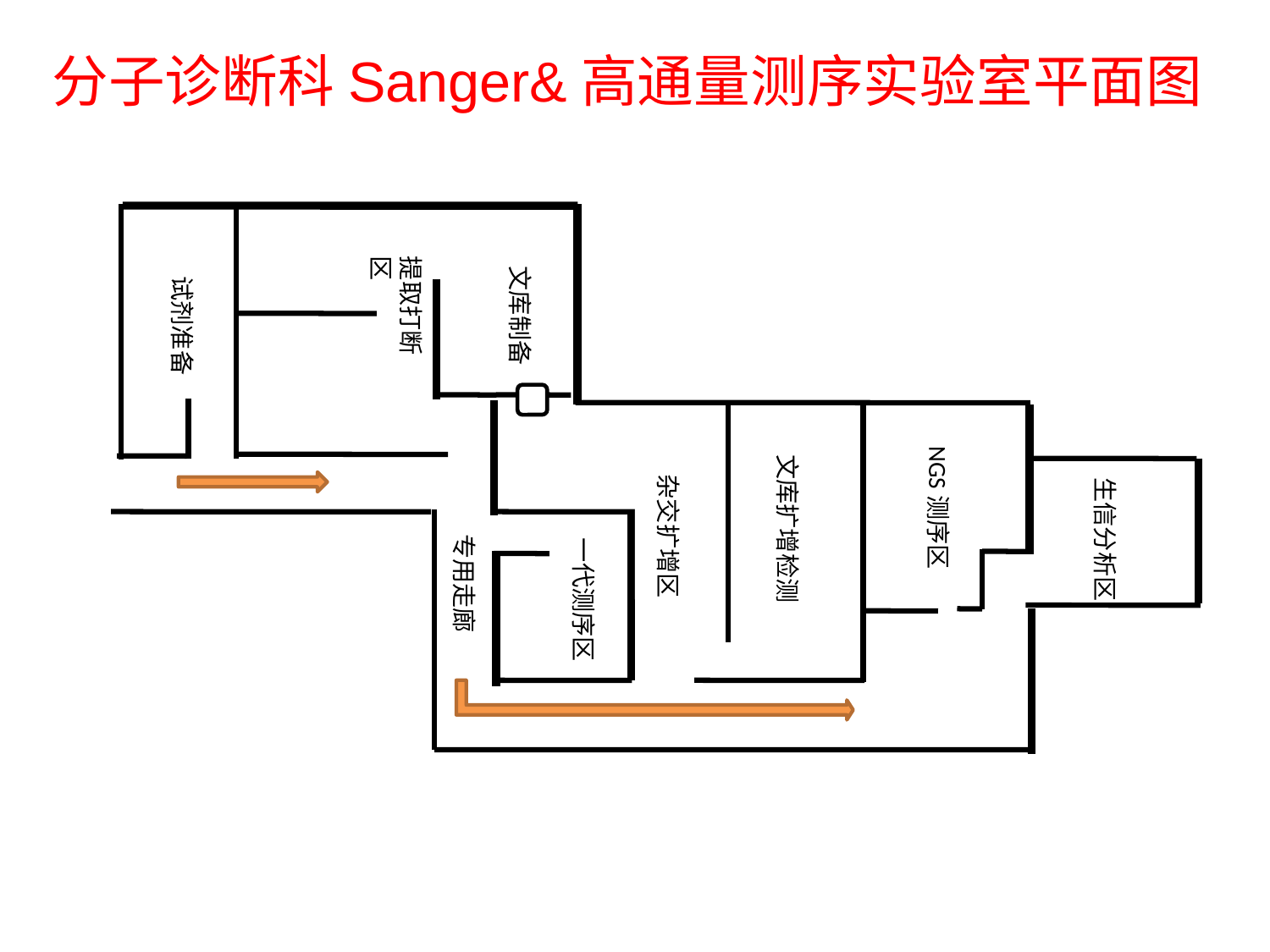

分子诊断科Sanger&高通量测序实验室平面图
提取打断区
文库制备
试剂准备

NGS测序区
文库扩增检测
杂交扩增区
生信分析区

专用走廊
一代测序区